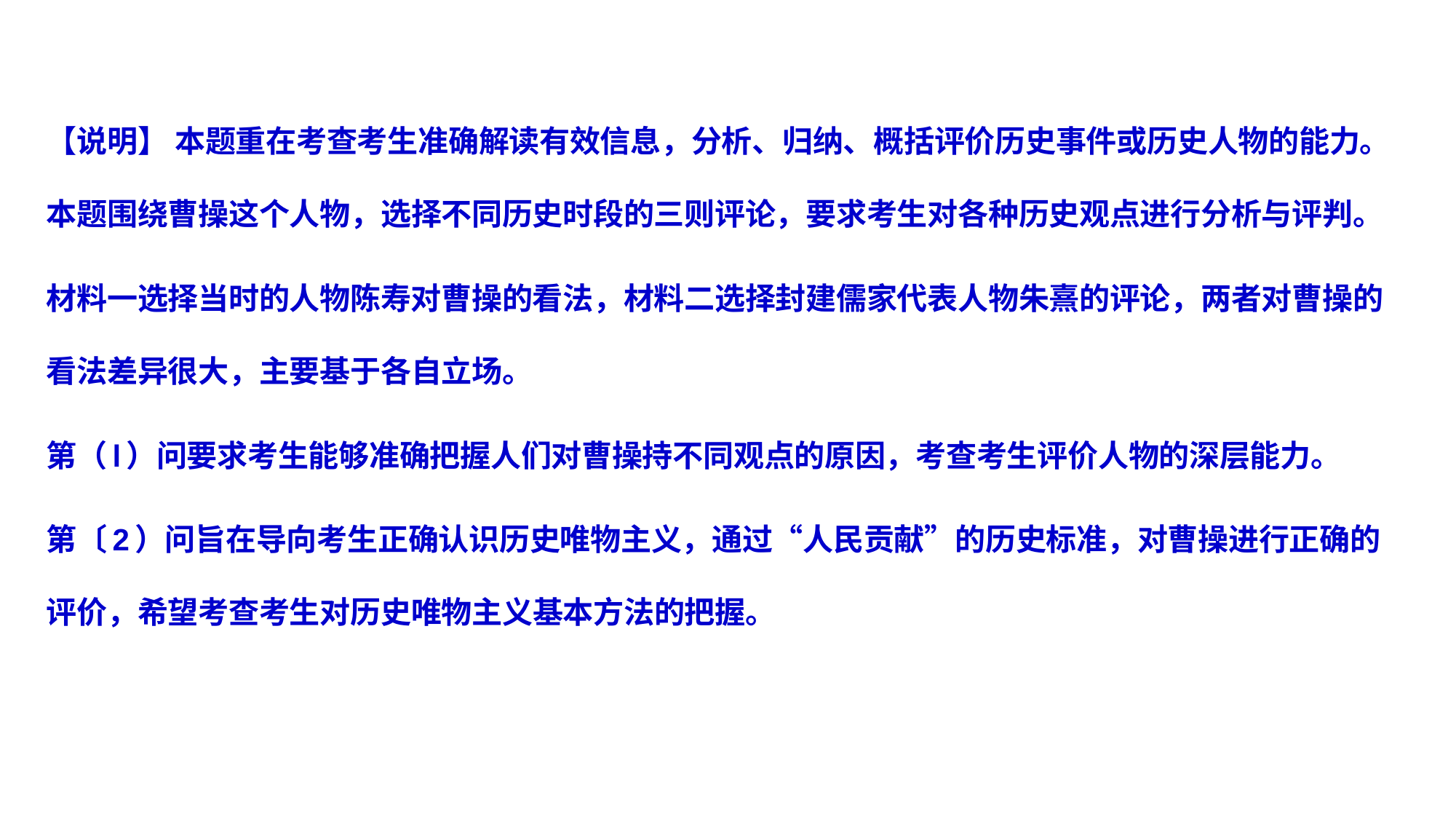

【说明】 本题重在考查考生准确解读有效信息，分析、归纳、概括评价历史事件或历史人物的能力。本题围绕曹操这个人物，选择不同历史时段的三则评论，要求考生对各种历史观点进行分析与评判。
材料一选择当时的人物陈寿对曹操的看法，材料二选择封建儒家代表人物朱熹的评论，两者对曹操的看法差异很大，主要基于各自立场。
第（l）问要求考生能够准确把握人们对曹操持不同观点的原因，考查考生评价人物的深层能力。
第〔2）问旨在导向考生正确认识历史唯物主义，通过“人民贡献”的历史标准，对曹操进行正确的评价，希望考查考生对历史唯物主义基本方法的把握。